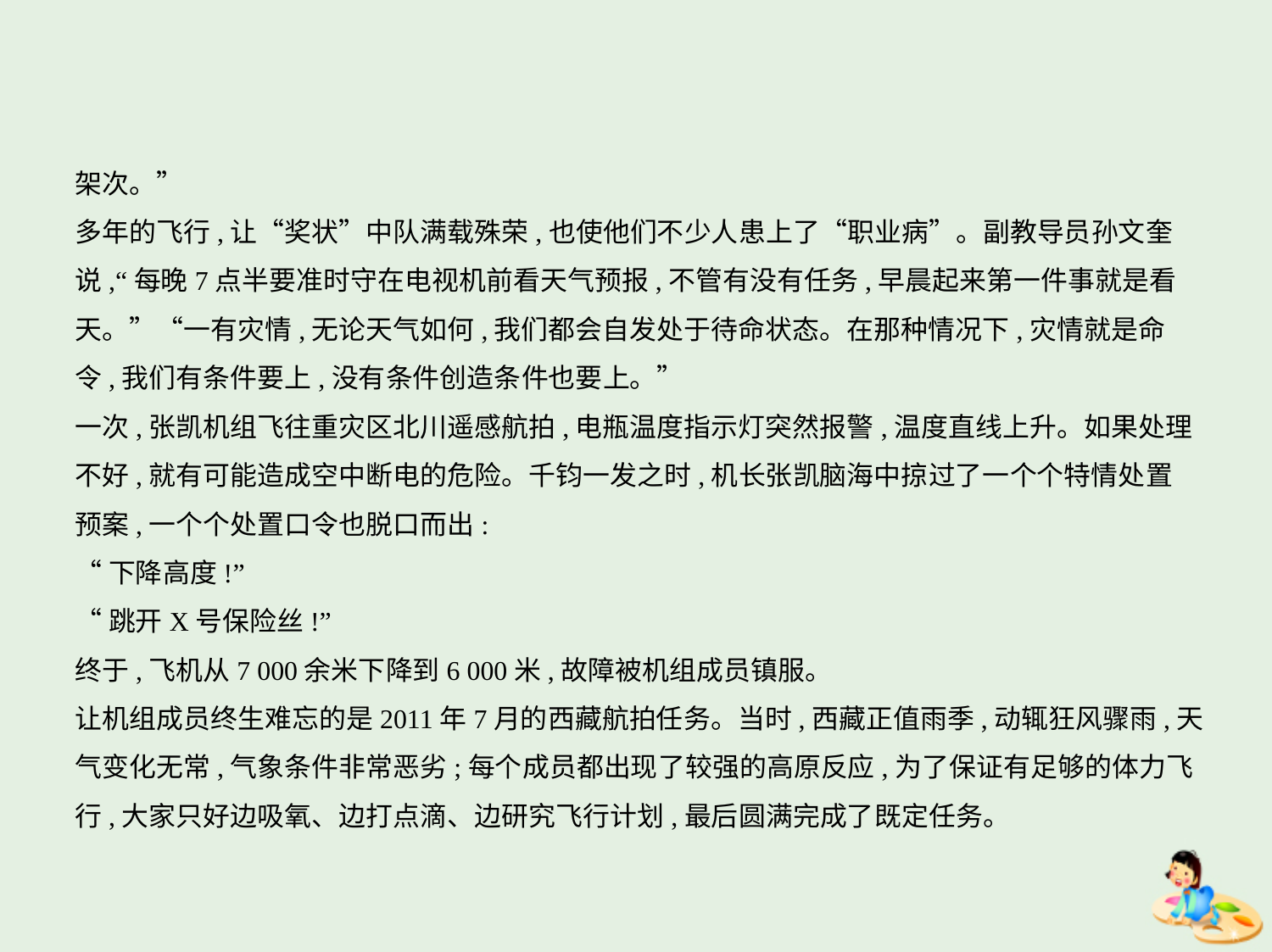

架次。”
多年的飞行,让“奖状”中队满载殊荣,也使他们不少人患上了“职业病”。副教导员孙文奎
说,“每晚7点半要准时守在电视机前看天气预报,不管有没有任务,早晨起来第一件事就是看
天。”“一有灾情,无论天气如何,我们都会自发处于待命状态。在那种情况下,灾情就是命
令,我们有条件要上,没有条件创造条件也要上。”
一次,张凯机组飞往重灾区北川遥感航拍,电瓶温度指示灯突然报警,温度直线上升。如果处理
不好,就有可能造成空中断电的危险。千钧一发之时,机长张凯脑海中掠过了一个个特情处置
预案,一个个处置口令也脱口而出:
“下降高度!”
“跳开X号保险丝!”
终于,飞机从7 000余米下降到6 000米,故障被机组成员镇服。
让机组成员终生难忘的是2011年7月的西藏航拍任务。当时,西藏正值雨季,动辄狂风骤雨,天
气变化无常,气象条件非常恶劣;每个成员都出现了较强的高原反应,为了保证有足够的体力飞
行,大家只好边吸氧、边打点滴、边研究飞行计划,最后圆满完成了既定任务。